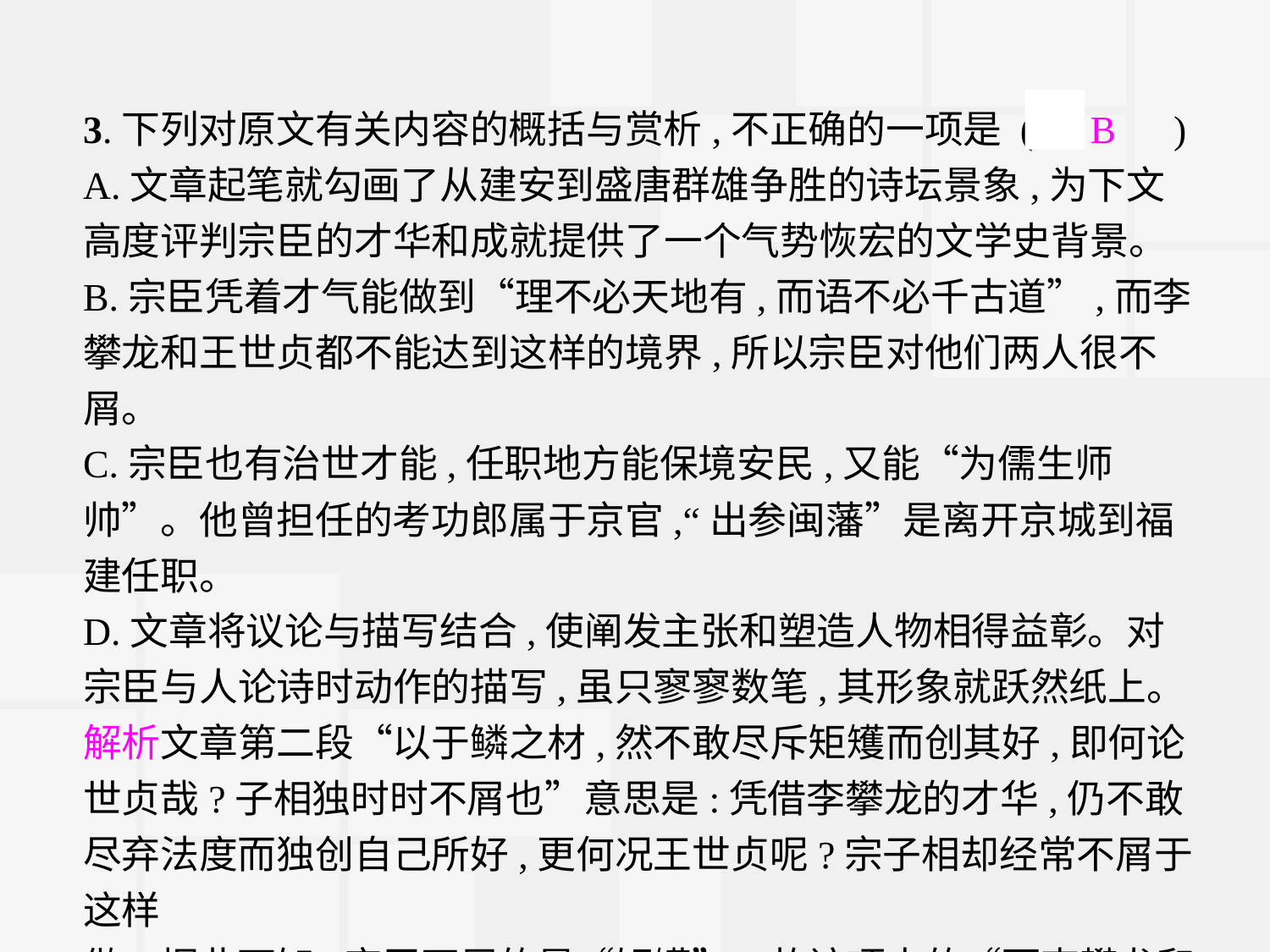

3.下列对原文有关内容的概括与赏析,不正确的一项是 (　B　)
A.文章起笔就勾画了从建安到盛唐群雄争胜的诗坛景象,为下文高度评判宗臣的才华和成就提供了一个气势恢宏的文学史背景。
B.宗臣凭着才气能做到“理不必天地有,而语不必千古道”,而李攀龙和王世贞都不能达到这样的境界,所以宗臣对他们两人很不屑。
C.宗臣也有治世才能,任职地方能保境安民,又能“为儒生师帅”。他曾担任的考功郎属于京官,“出参闽藩”是离开京城到福建任职。
D.文章将议论与描写结合,使阐发主张和塑造人物相得益彰。对宗臣与人论诗时动作的描写,虽只寥寥数笔,其形象就跃然纸上。
解析文章第二段“以于鳞之材,然不敢尽斥矩矱而创其好,即何论世贞哉?子相独时时不屑也”意思是:凭借李攀龙的才华,仍不敢尽弃法度而独创自己所好,更何况王世贞呢?宗子相却经常不屑于这样
做。据此可知,宗臣不屑的是“矩矱”。故该项中的“而李攀龙和王世贞都不能达到这样的境界,所以宗臣对他们两人很不屑”曲解原文,张冠李戴。